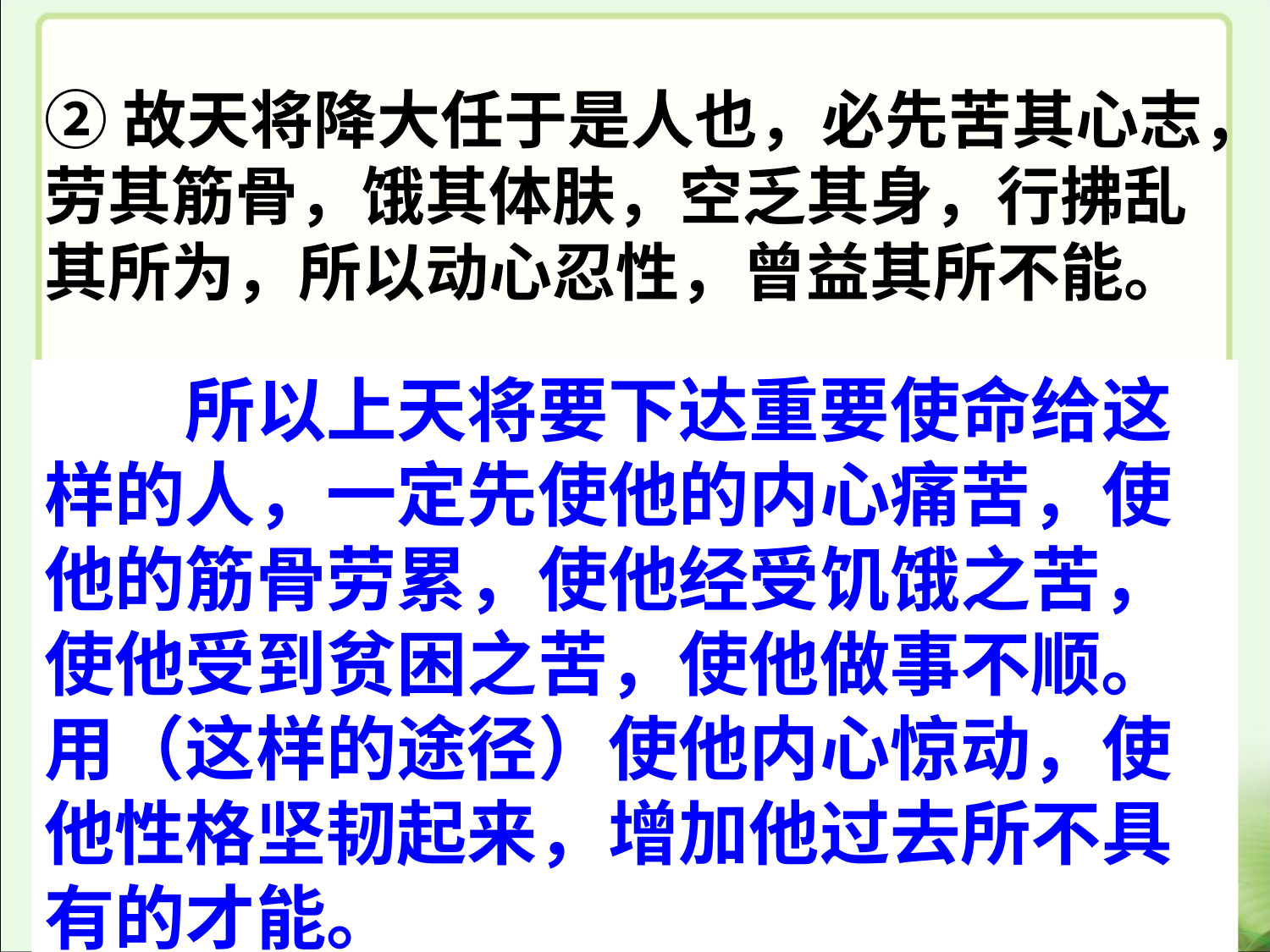

②故天将降大任于是人也，必先苦其心志，劳其筋骨，饿其体肤，空乏其身，行拂乱其所为，所以动心忍性，曾益其所不能。
　　所以上天将要下达重要使命给这样的人，一定先使他的内心痛苦，使他的筋骨劳累，使他经受饥饿之苦，使他受到贫困之苦，使他做事不顺。用（这样的途径）使他内心惊动，使他性格坚韧起来，增加他过去所不具有的才能。